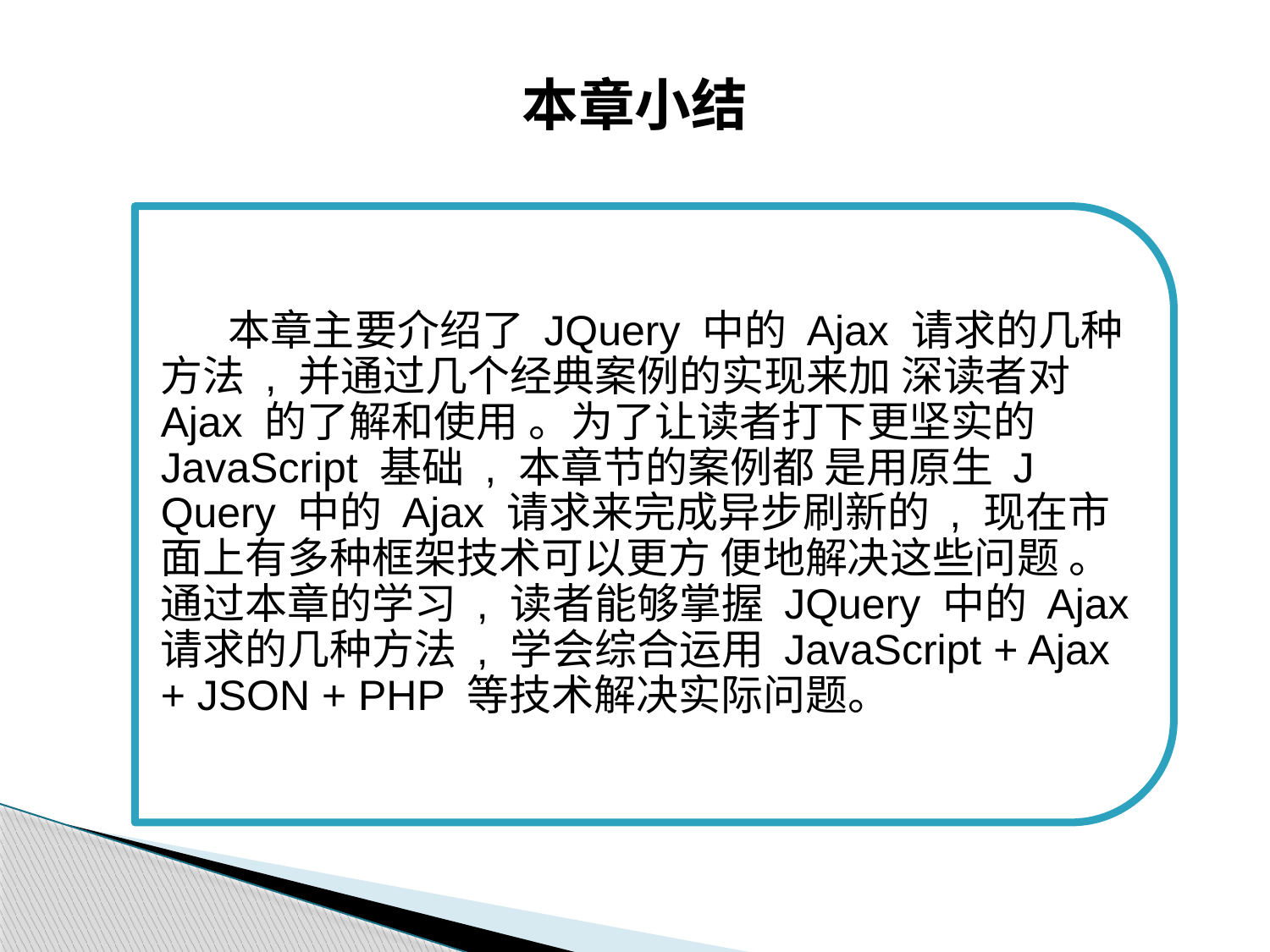

# 本章小结
      本章主要介绍了 JQuery 中的 Ajax 请求的几种方法 , 并通过几个经典案例的实现来加 深读者对 Ajax 的了解和使用 。为了让读者打下更坚实的 JavaScript 基础 , 本章节的案例都 是用原生 J Query 中的 Ajax 请求来完成异步刷新的 , 现在市面上有多种框架技术可以更方 便地解决这些问题 。通过本章的学习 , 读者能够掌握 JQuery 中的 Ajax 请求的几种方法 , 学会综合运用 JavaScript + Ajax + JSON + PHP 等技术解决实际问题。